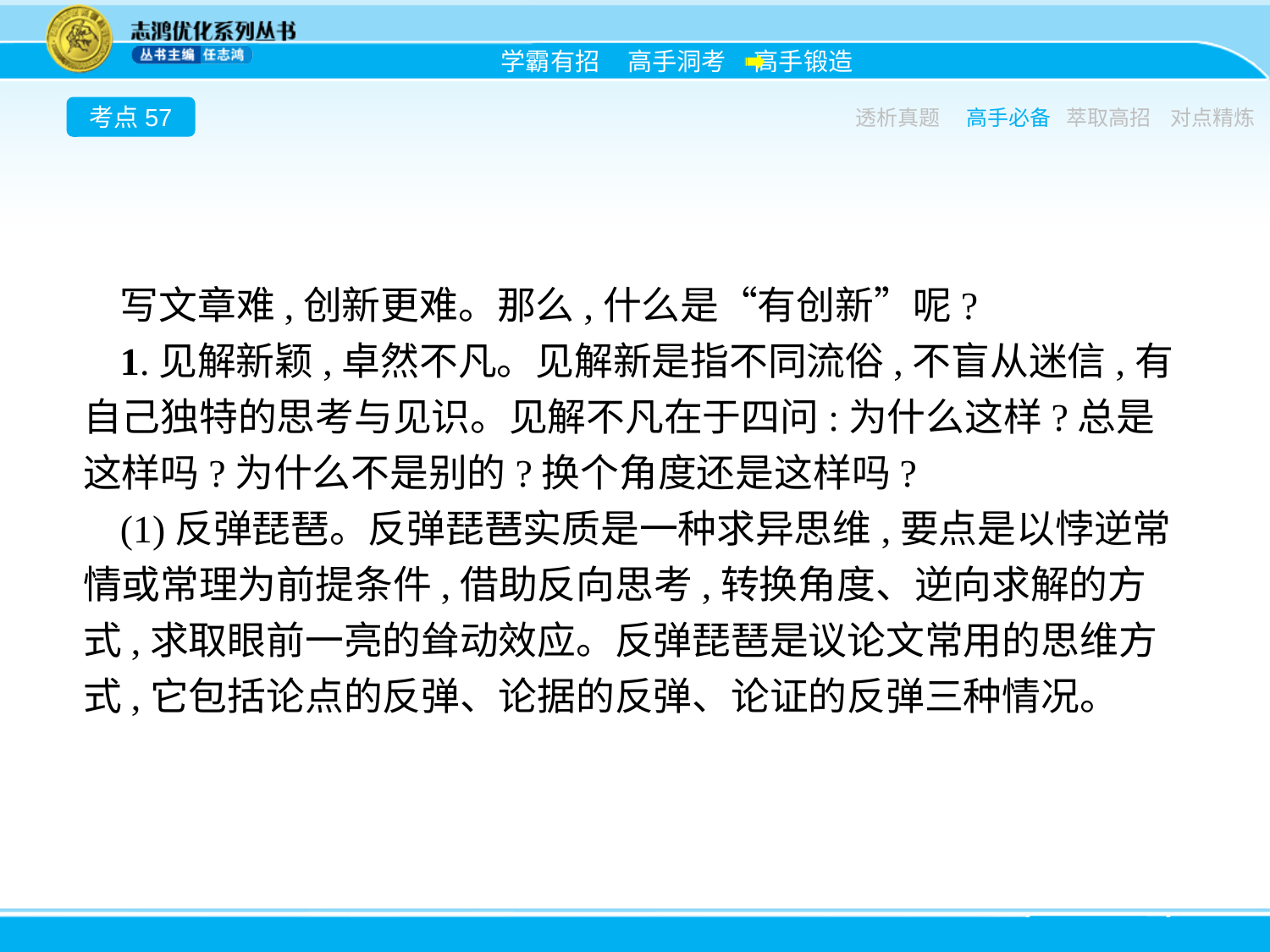

考点57
透析真题
高手必备
萃取高招
对点精炼
写文章难,创新更难。那么,什么是“有创新”呢?
1.见解新颖,卓然不凡。见解新是指不同流俗,不盲从迷信,有自己独特的思考与见识。见解不凡在于四问:为什么这样?总是这样吗?为什么不是别的?换个角度还是这样吗?
(1)反弹琵琶。反弹琵琶实质是一种求异思维,要点是以悖逆常情或常理为前提条件,借助反向思考,转换角度、逆向求解的方式,求取眼前一亮的耸动效应。反弹琵琶是议论文常用的思维方式,它包括论点的反弹、论据的反弹、论证的反弹三种情况。